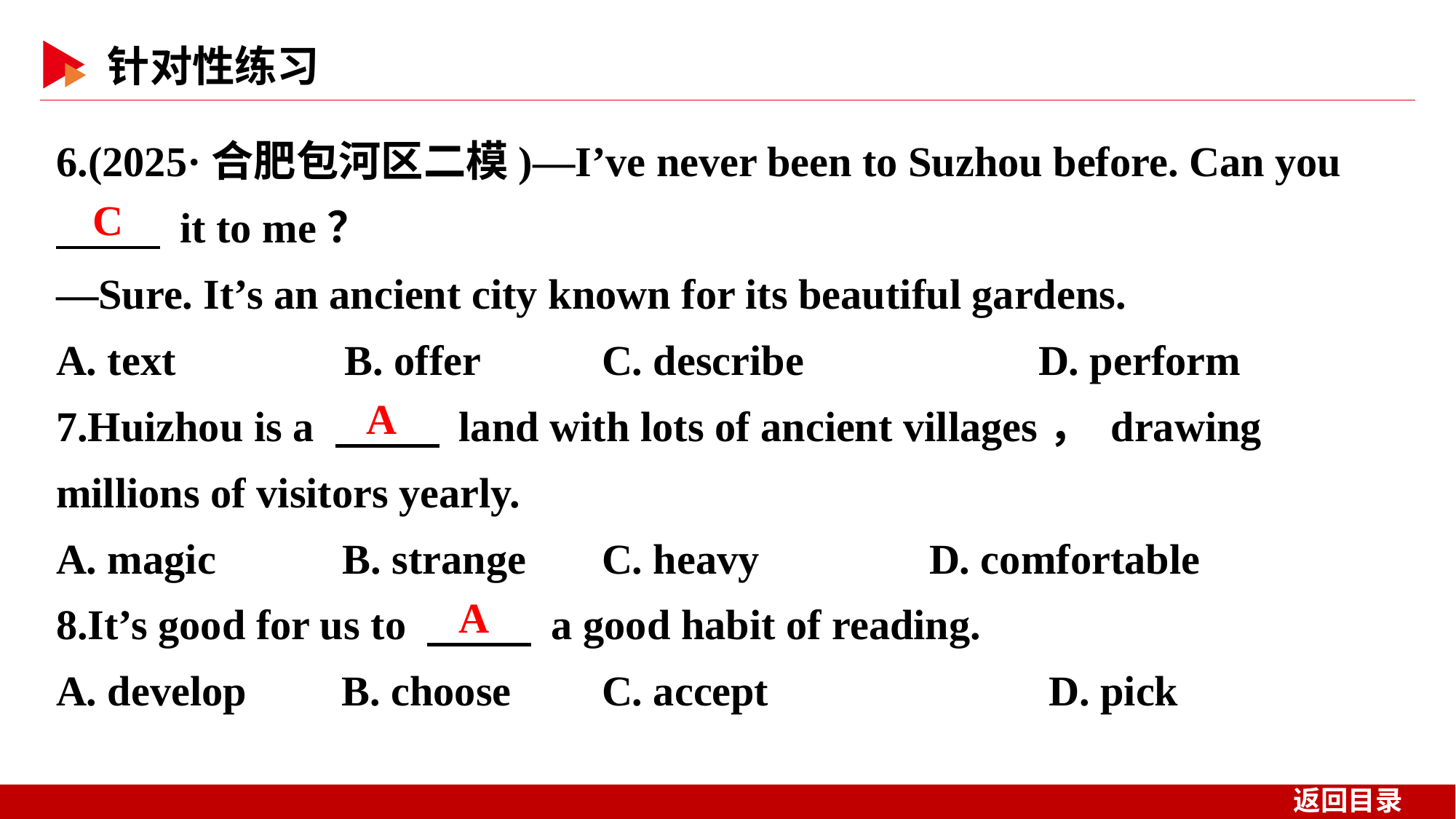

6.(2025·合肥包河区二模)—I’ve never been to Suzhou before. Can you
　  　 it to me？
—Sure. It’s an ancient city known for its beautiful gardens.
A. text                B. offer		C. describe                	D. perform
7.Huizhou is a 　  　 land with lots of ancient villages， drawing millions of visitors yearly.
A. magic            B. strange	C. heavy                	D. comfortable
8.It’s good for us to 　  　 a good habit of reading.
A. develop         B. choose	C. accept               		 D. pick
C
A
A